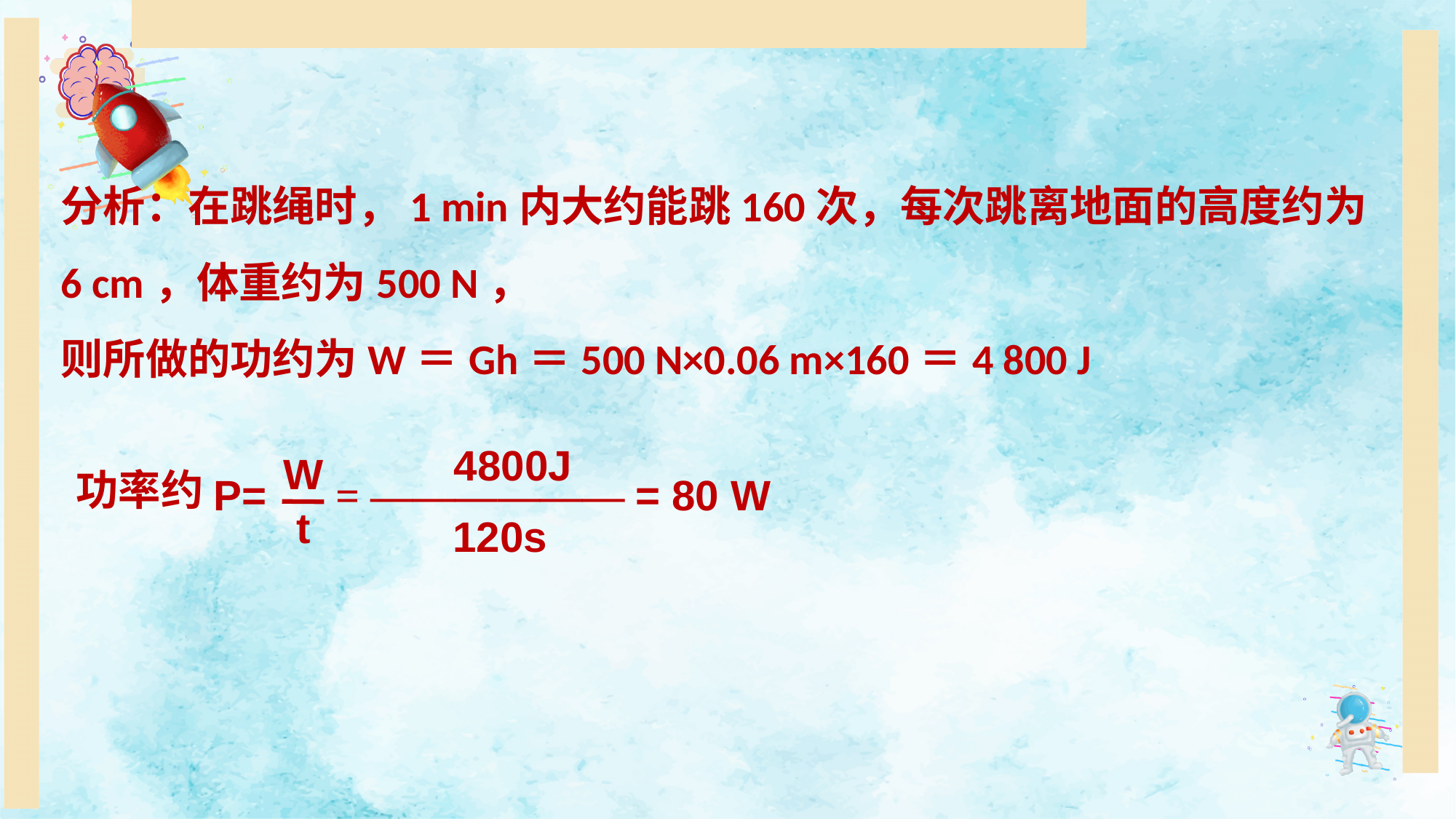

分析：在跳绳时，1 min内大约能跳160次，每次跳离地面的高度约为6 cm，体重约为500 N，
则所做的功约为W＝Gh＝500 N×0.06 m×160＝4 800 J
4800J
W
t

= —————— = 80 W
P=
120s
功率约